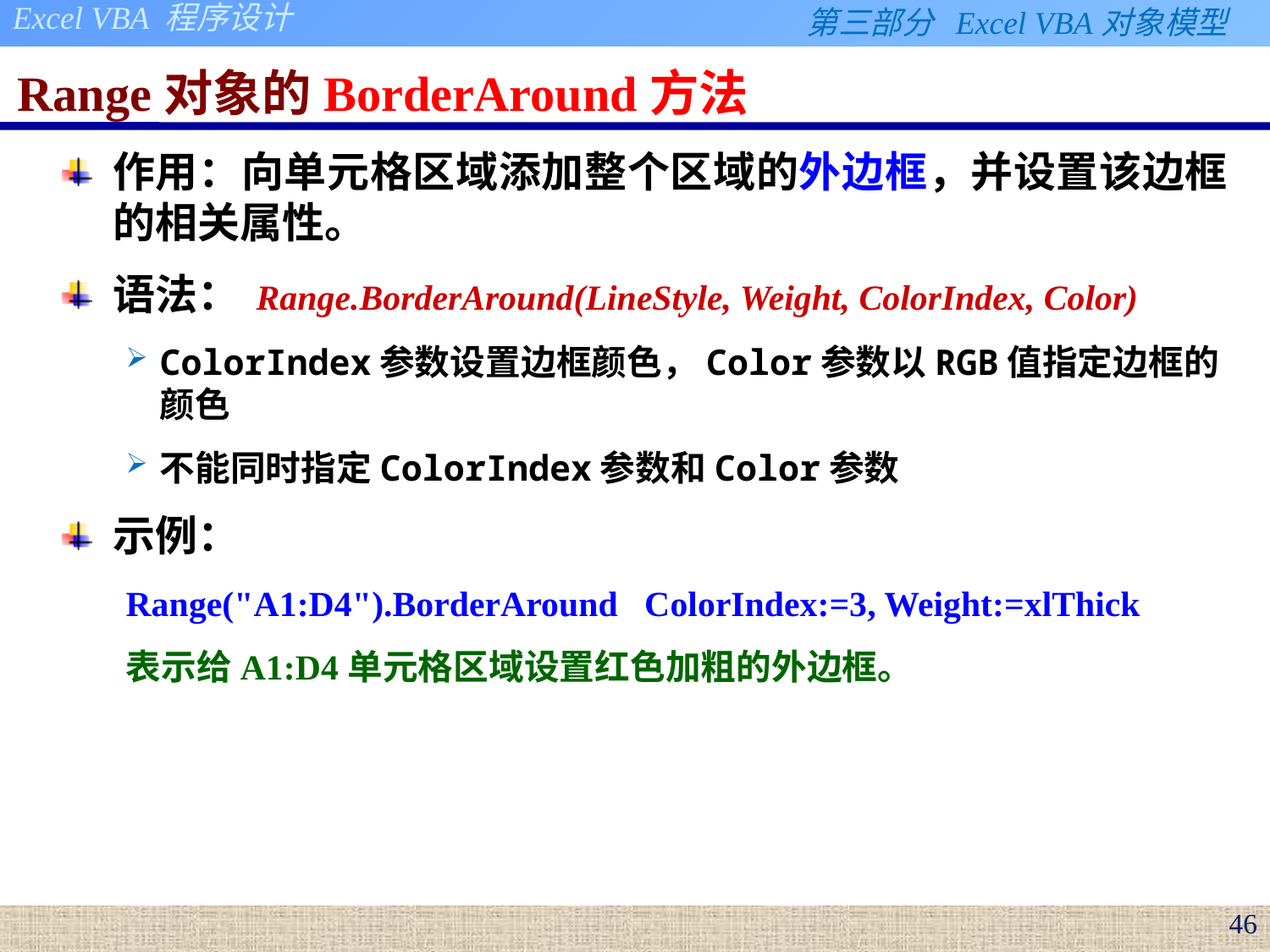

# Range对象的BorderAround方法
作用：向单元格区域添加整个区域的外边框，并设置该边框的相关属性。
语法： Range.BorderAround(LineStyle, Weight, ColorIndex, Color)
ColorIndex参数设置边框颜色，Color参数以RGB值指定边框的颜色
不能同时指定ColorIndex参数和Color参数
示例：
Range("A1:D4").BorderAround   ColorIndex:=3, Weight:=xlThick
表示给A1:D4单元格区域设置红色加粗的外边框。